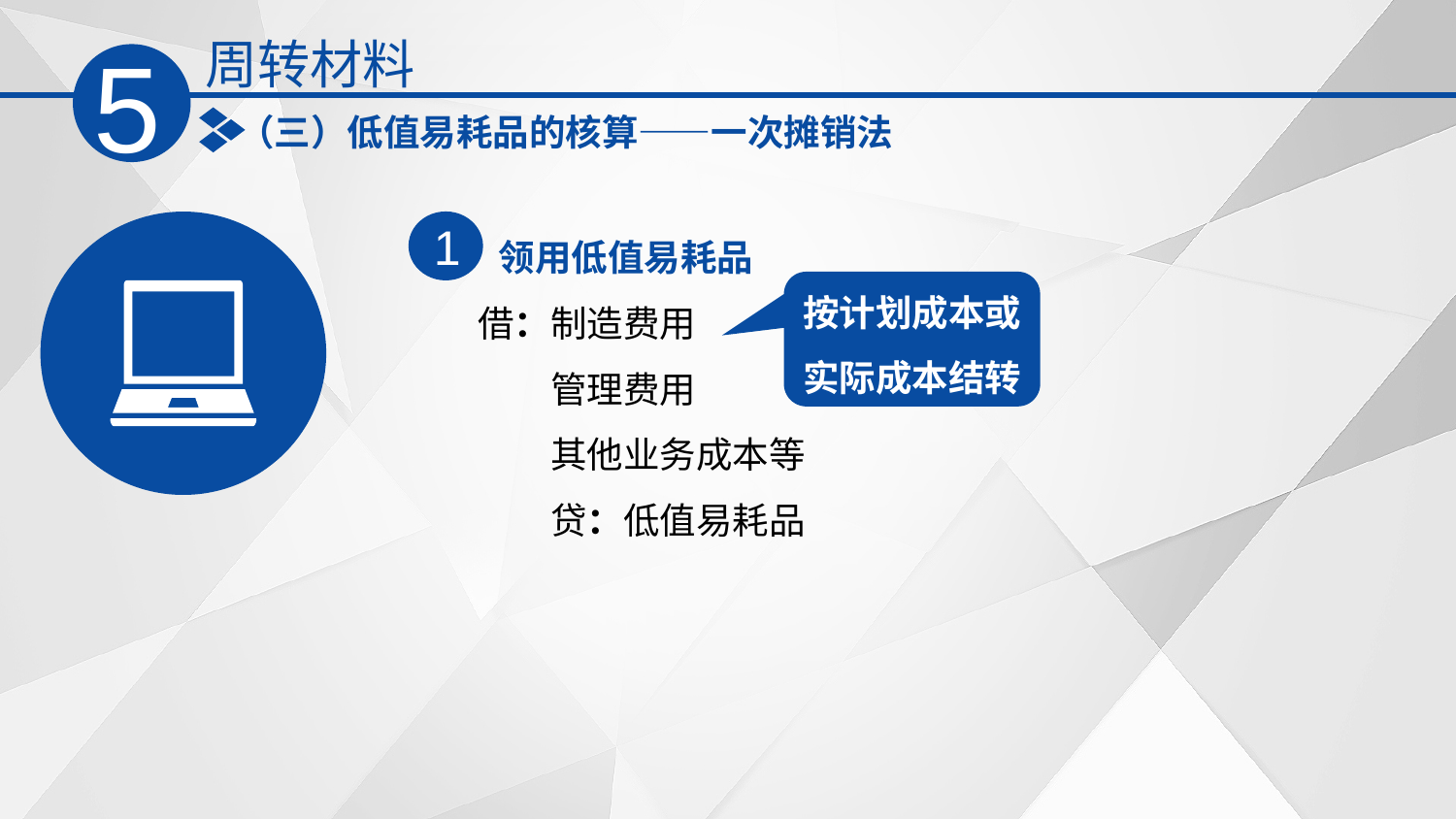

周转材料
5

（三）低值易耗品的核算——一次摊销法

领用低值易耗品
1

按计划成本或实际成本结转
借：制造费用
　　管理费用
　　其他业务成本等
　　贷：低值易耗品